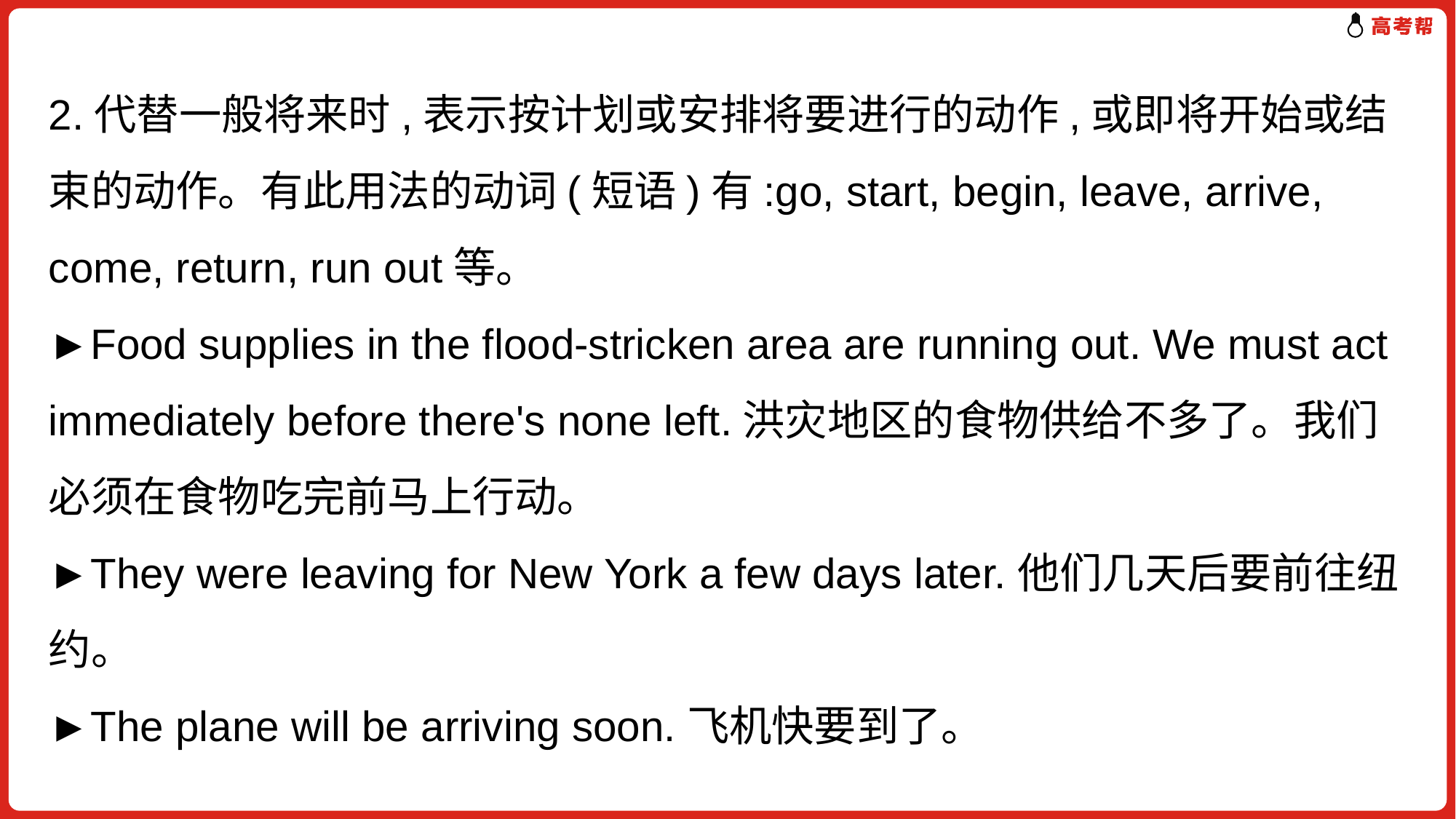

2.代替一般将来时,表示按计划或安排将要进行的动作,或即将开始或结束的动作。有此用法的动词(短语)有:go, start, begin, leave, arrive, come, return, run out等。
►Food supplies in the flood-stricken area are running out. We must act immediately before there's none left.洪灾地区的食物供给不多了。我们必须在食物吃完前马上行动。
►They were leaving for New York a few days later.他们几天后要前往纽约。
►The plane will be arriving soon.飞机快要到了。